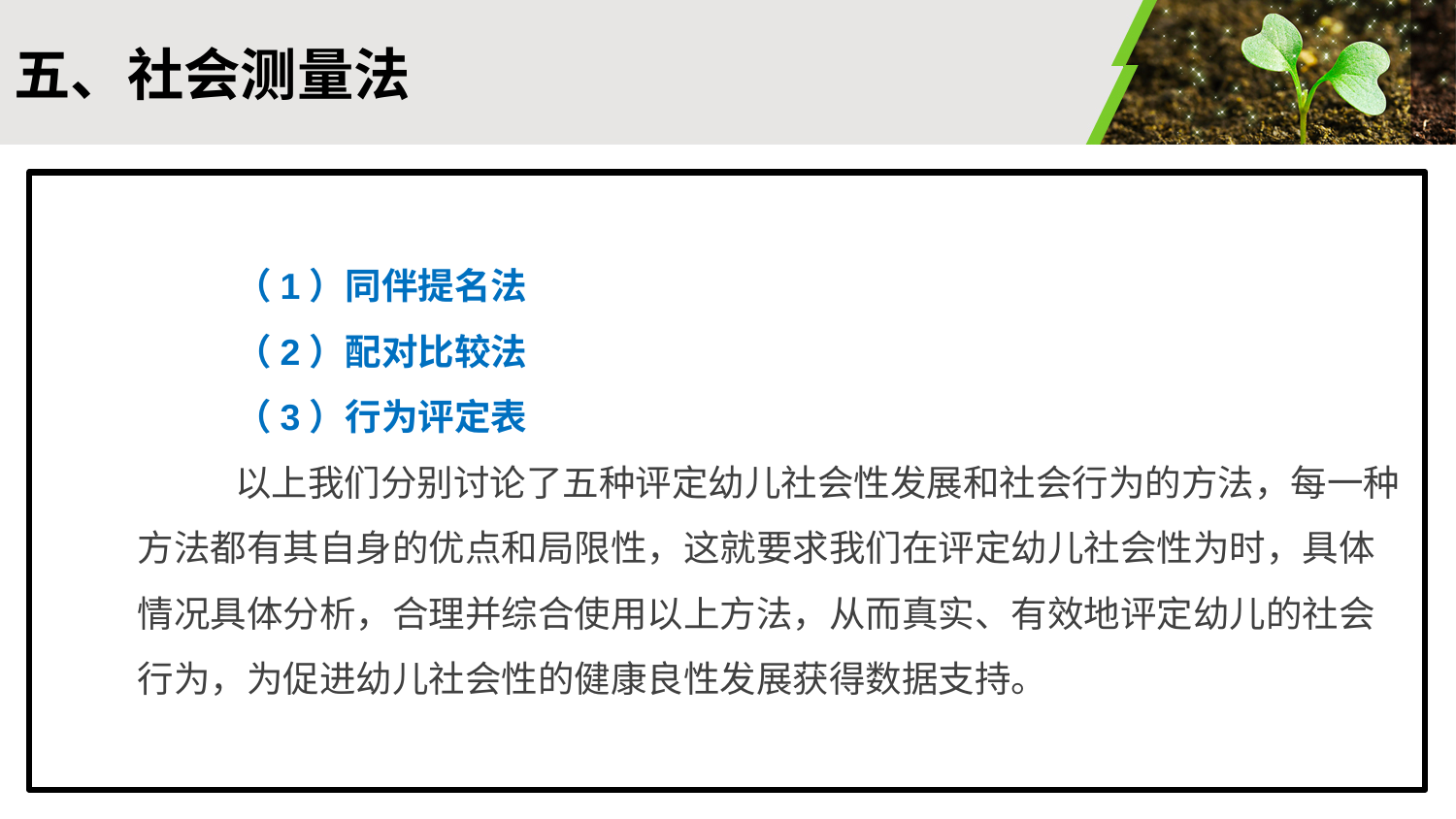

五、社会测量法

（1）同伴提名法
（2）配对比较法
（3）行为评定表
以上我们分别讨论了五种评定幼儿社会性发展和社会行为的方法，每一种方法都有其自身的优点和局限性，这就要求我们在评定幼儿社会性为时，具体情况具体分析，合理并综合使用以上方法，从而真实、有效地评定幼儿的社会行为，为促进幼儿社会性的健康良性发展获得数据支持。